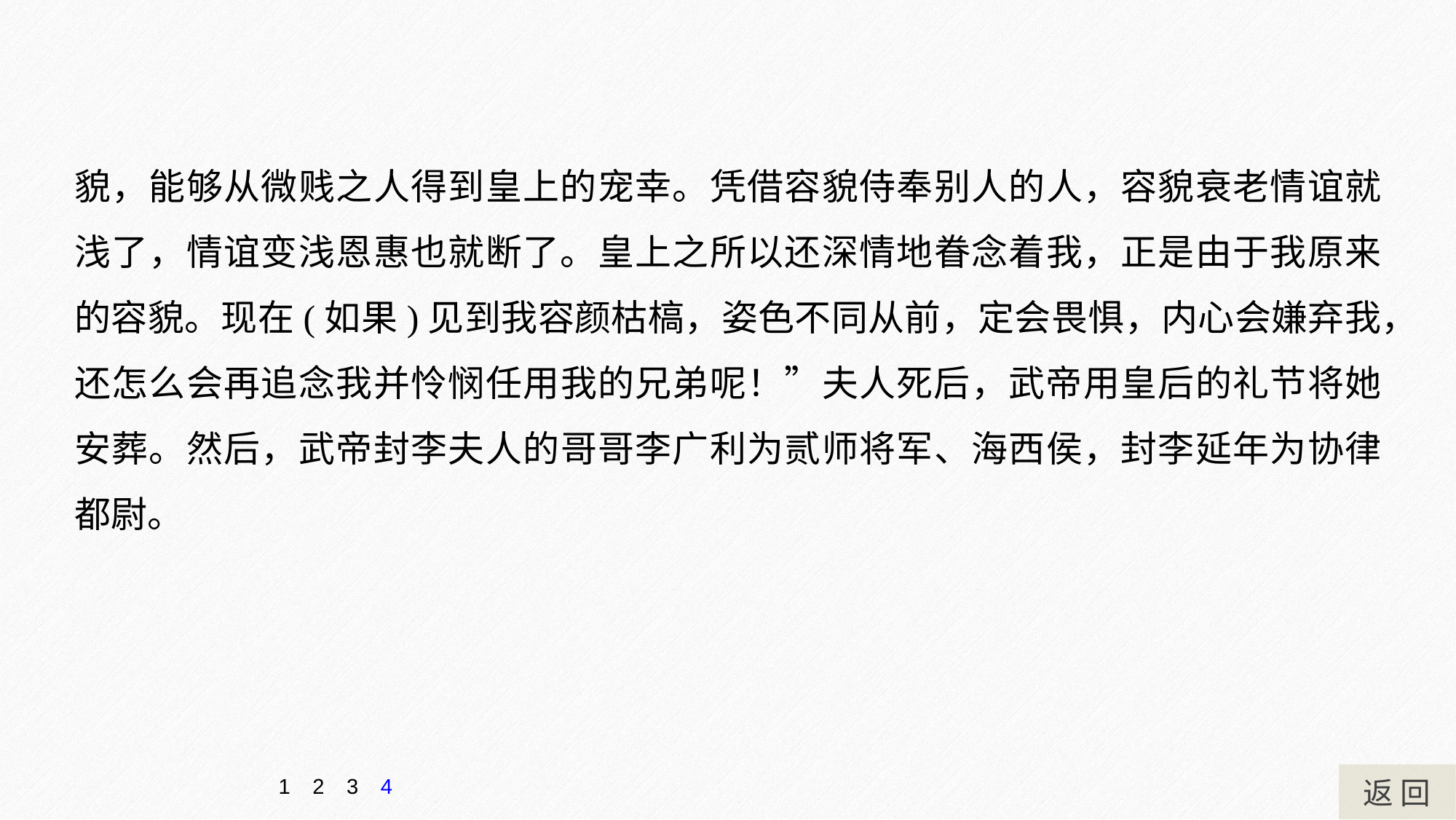

貌，能够从微贱之人得到皇上的宠幸。凭借容貌侍奉别人的人，容貌衰老情谊就浅了，情谊变浅恩惠也就断了。皇上之所以还深情地眷念着我，正是由于我原来的容貌。现在(如果)见到我容颜枯槁，姿色不同从前，定会畏惧，内心会嫌弃我，还怎么会再追念我并怜悯任用我的兄弟呢！”夫人死后，武帝用皇后的礼节将她安葬。然后，武帝封李夫人的哥哥李广利为贰师将军、海西侯，封李延年为协律都尉。
返 回
1
2
3
4